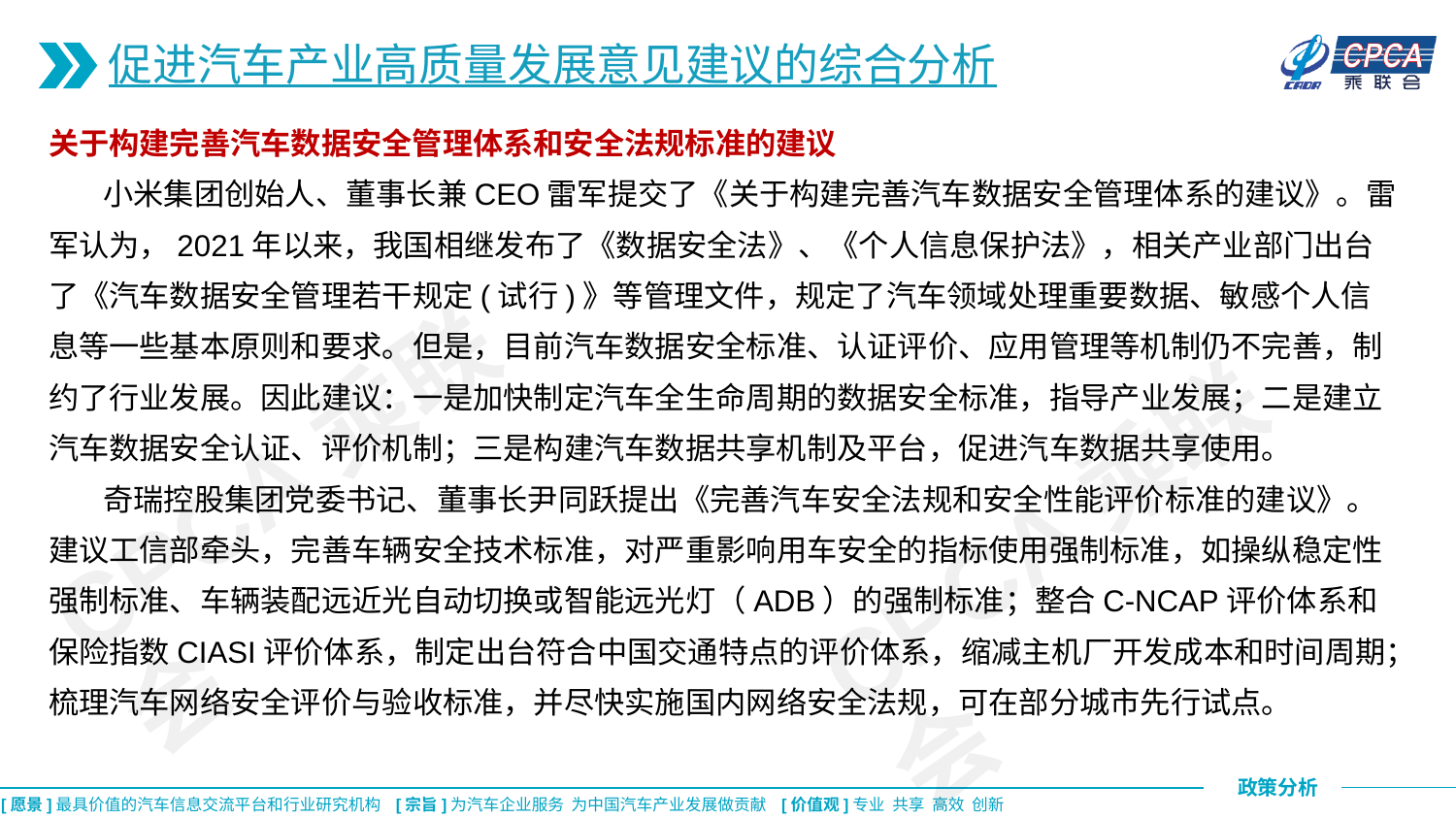

促进汽车产业高质量发展意见建议的综合分析
关于构建完善汽车数据安全管理体系和安全法规标准的建议
       小米集团创始人、董事长兼CEO雷军提交了《关于构建完善汽车数据安全管理体系的建议》。雷军认为，2021年以来，我国相继发布了《数据安全法》、《个人信息保护法》，相关产业部门出台了《汽车数据安全管理若干规定(试行)》等管理文件，规定了汽车领域处理重要数据、敏感个人信息等一些基本原则和要求。但是，目前汽车数据安全标准、认证评价、应用管理等机制仍不完善，制约了行业发展。因此建议：一是加快制定汽车全生命周期的数据安全标准，指导产业发展；二是建立汽车数据安全认证、评价机制；三是构建汽车数据共享机制及平台，促进汽车数据共享使用。
       奇瑞控股集团党委书记、董事长尹同跃提出《完善汽车安全法规和安全性能评价标准的建议》。建议工信部牵头，完善车辆安全技术标准，对严重影响用车安全的指标使用强制标准，如操纵稳定性强制标准、车辆装配远近光自动切换或智能远光灯（ADB）的强制标准；整合C-NCAP评价体系和保险指数CIASI评价体系，制定出台符合中国交通特点的评价体系，缩减主机厂开发成本和时间周期；梳理汽车网络安全评价与验收标准，并尽快实施国内网络安全法规，可在部分城市先行试点。
CPCA乘联会
CPCA乘联会